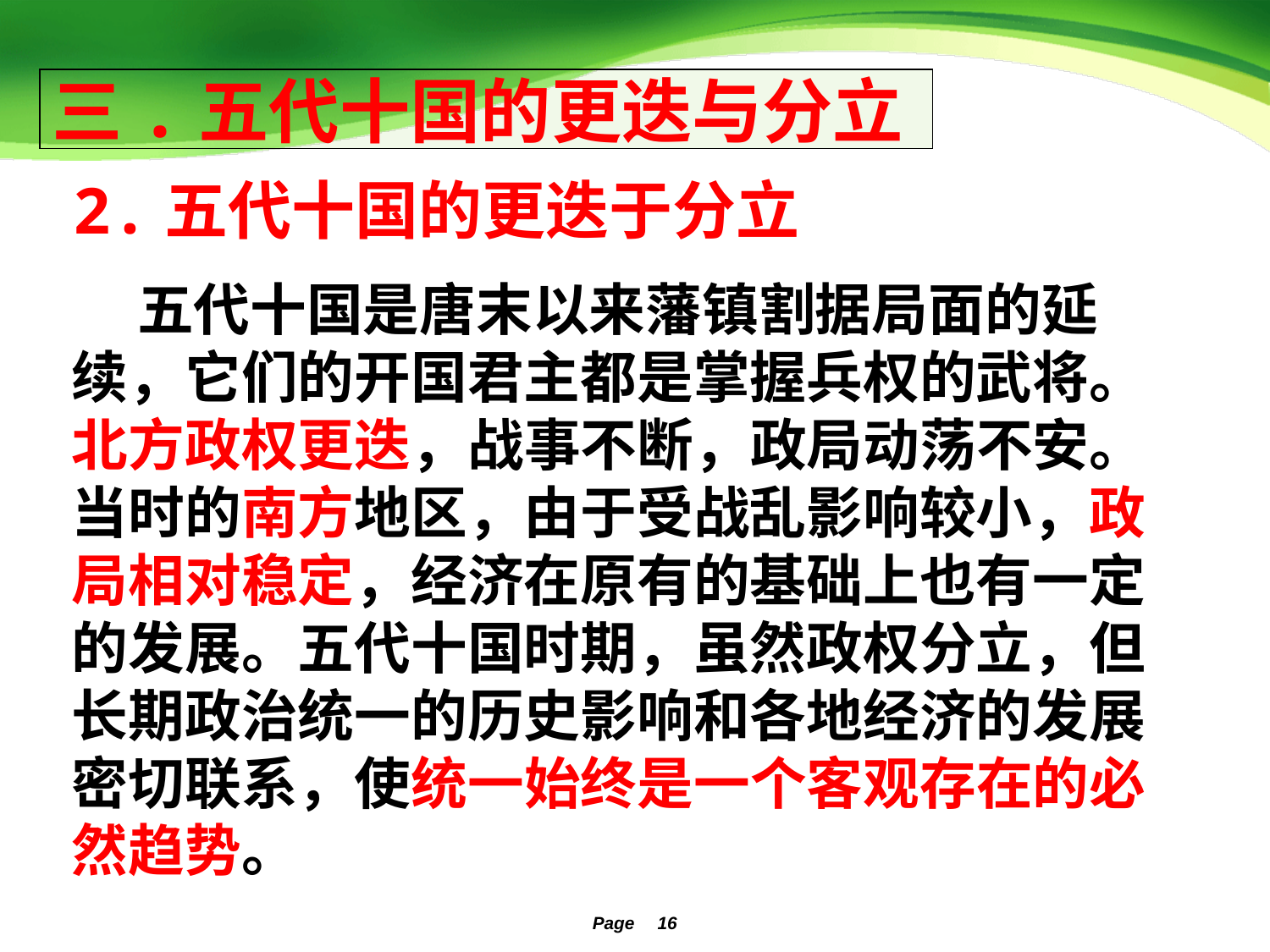

三.五代十国的更迭与分立
2.五代十国的更迭于分立
    五代十国是唐末以来藩镇割据局面的延续，它们的开国君主都是掌握兵权的武将。北方政权更迭，战事不断，政局动荡不安。当时的南方地区，由于受战乱影响较小，政局相对稳定，经济在原有的基础上也有一定的发展。五代十国时期，虽然政权分立，但长期政治统一的历史影响和各地经济的发展密切联系，使统一始终是一个客观存在的必然趋势。